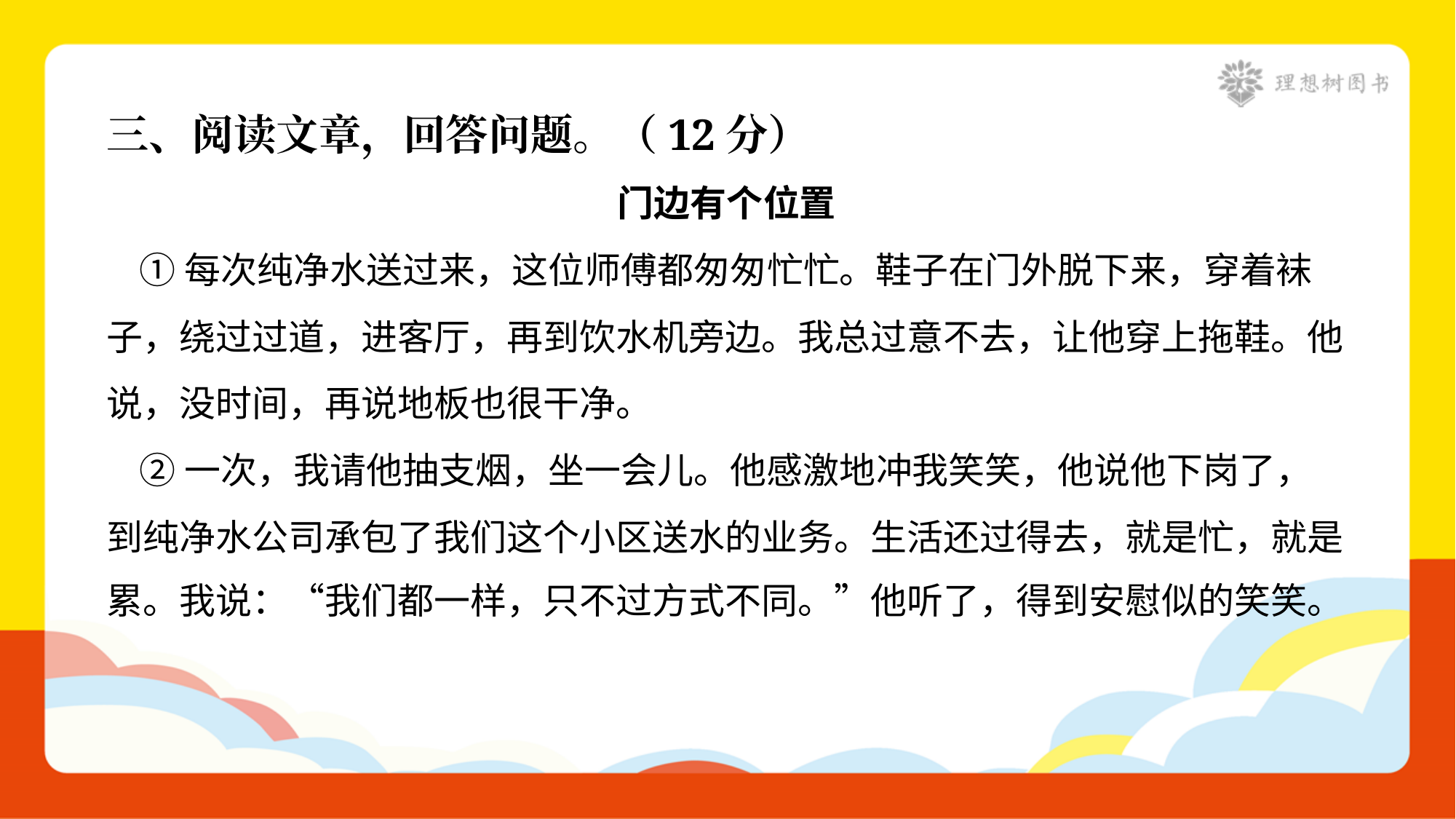

三、阅读文章，回答问题。（12分）
门边有个位置
    ①每次纯净水送过来，这位师傅都匆匆忙忙。鞋子在门外脱下来，穿着袜
子，绕过过道，进客厅，再到饮水机旁边。我总过意不去，让他穿上拖鞋。他
说，没时间，再说地板也很干净。
    ②一次，我请他抽支烟，坐一会儿。他感激地冲我笑笑，他说他下岗了，
到纯净水公司承包了我们这个小区送水的业务。生活还过得去，就是忙，就是
累。我说：“我们都一样，只不过方式不同。”他听了，得到安慰似的笑笑。